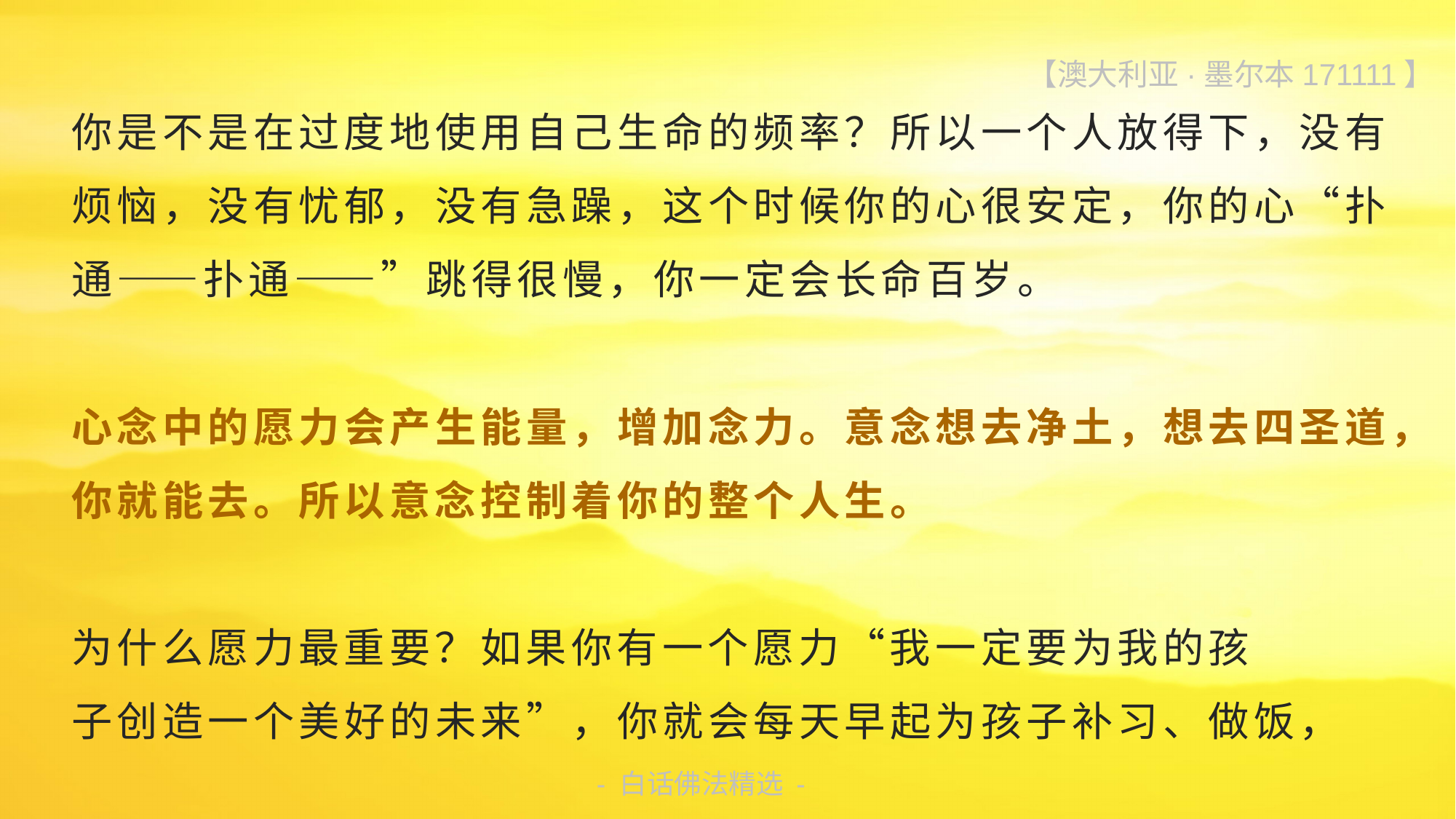

【澳大利亚·墨尔本171111】
你是不是在过度地使用自己生命的频率？所以一个人放得下，没有烦恼，没有忧郁，没有急躁，这个时候你的心很安定，你的心“扑通——扑通——”跳得很慢，你一定会长命百岁。

心念中的愿力会产生能量，增加念力。意念想去净土，想去四圣道，你就能去。所以意念控制着你的整个人生。

为什么愿力最重要？如果你有一个愿力“我一定要为我的孩
子创造一个美好的未来”，你就会每天早起为孩子补习、做饭，
- 白话佛法精选 -